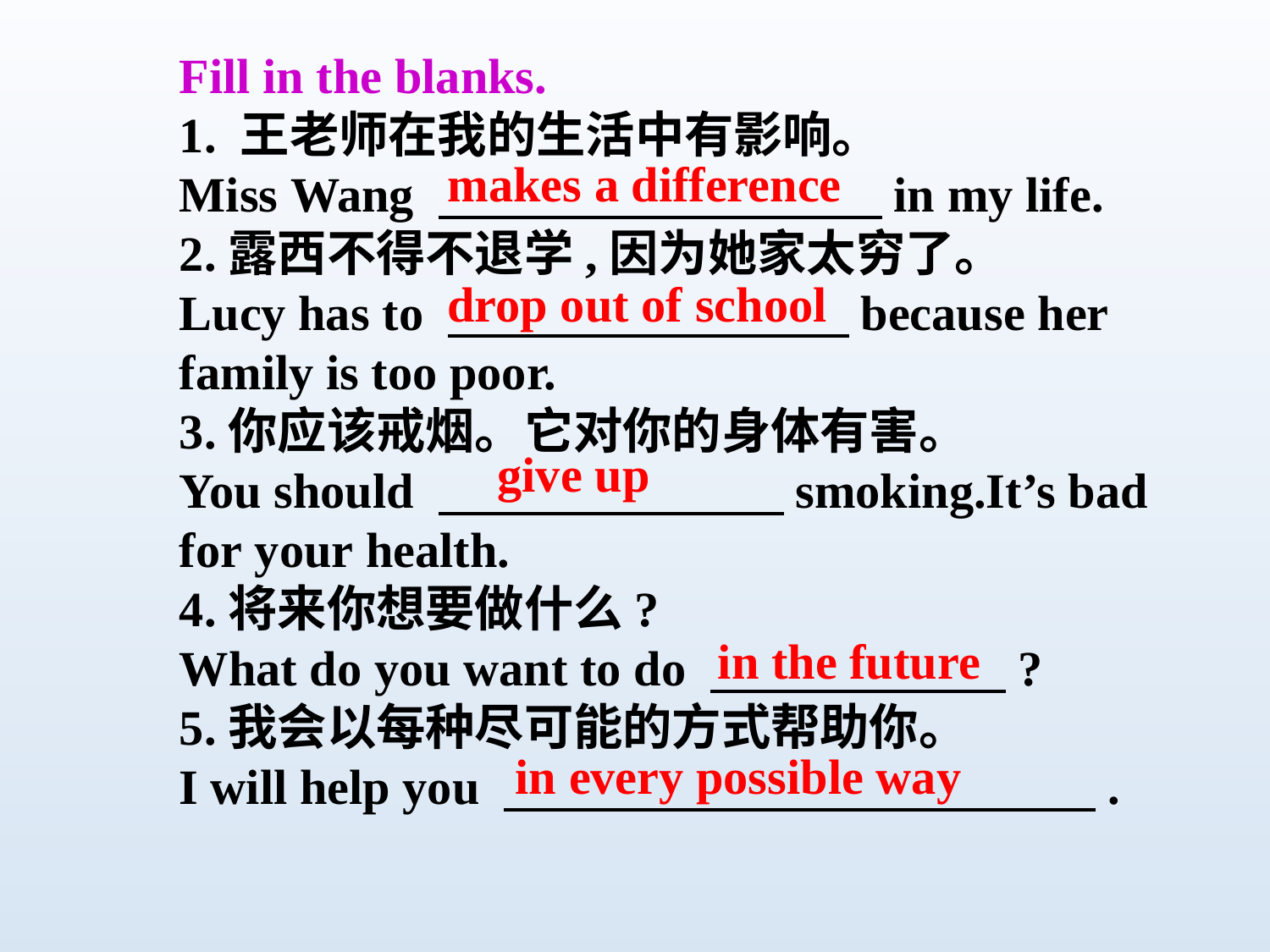

Fill in the blanks.
1. 王老师在我的生活中有影响。
Miss Wang 　　　　　　　　　in my life.
2.露西不得不退学,因为她家太穷了。
Lucy has to 　　　　　　　     because her family is too poor.
3.你应该戒烟。它对你的身体有害。
You should 　　　　　　　smoking.It’s bad for your health.
4.将来你想要做什么?
What do you want to do 　　　　　　?
5.我会以每种尽可能的方式帮助你。
I will help you 　　　　　　　　　　　　.

makes a difference
drop out of school
give up
in the future
in every possible way